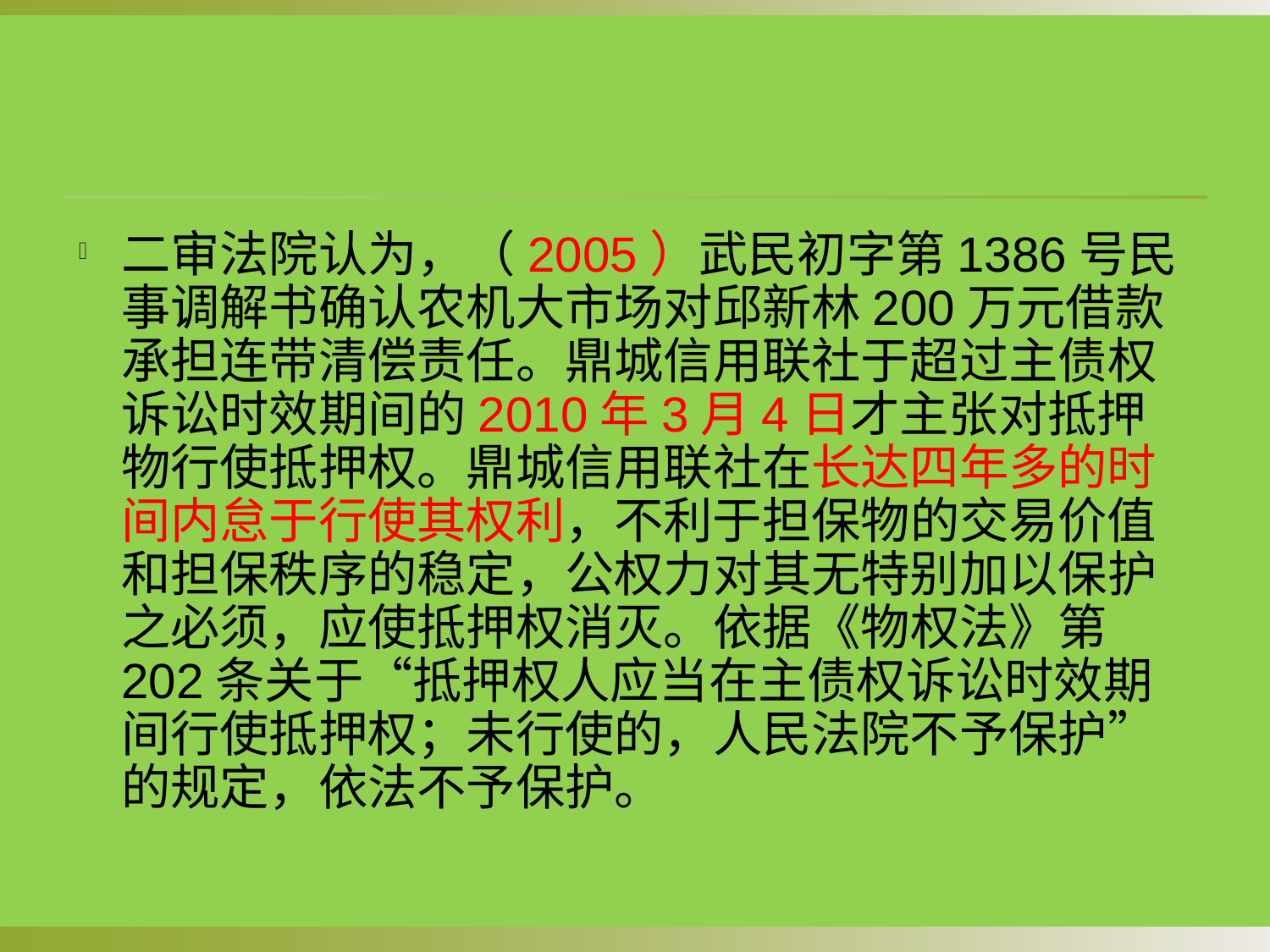

二审法院认为，（2005）武民初字第1386号民事调解书确认农机大市场对邱新林200万元借款承担连带清偿责任。鼎城信用联社于超过主债权诉讼时效期间的2010年3月4日才主张对抵押物行使抵押权。鼎城信用联社在长达四年多的时间内怠于行使其权利，不利于担保物的交易价值和担保秩序的稳定，公权力对其无特别加以保护之必须，应使抵押权消灭。依据《物权法》第202条关于“抵押权人应当在主债权诉讼时效期间行使抵押权；未行使的，人民法院不予保护”的规定，依法不予保护。